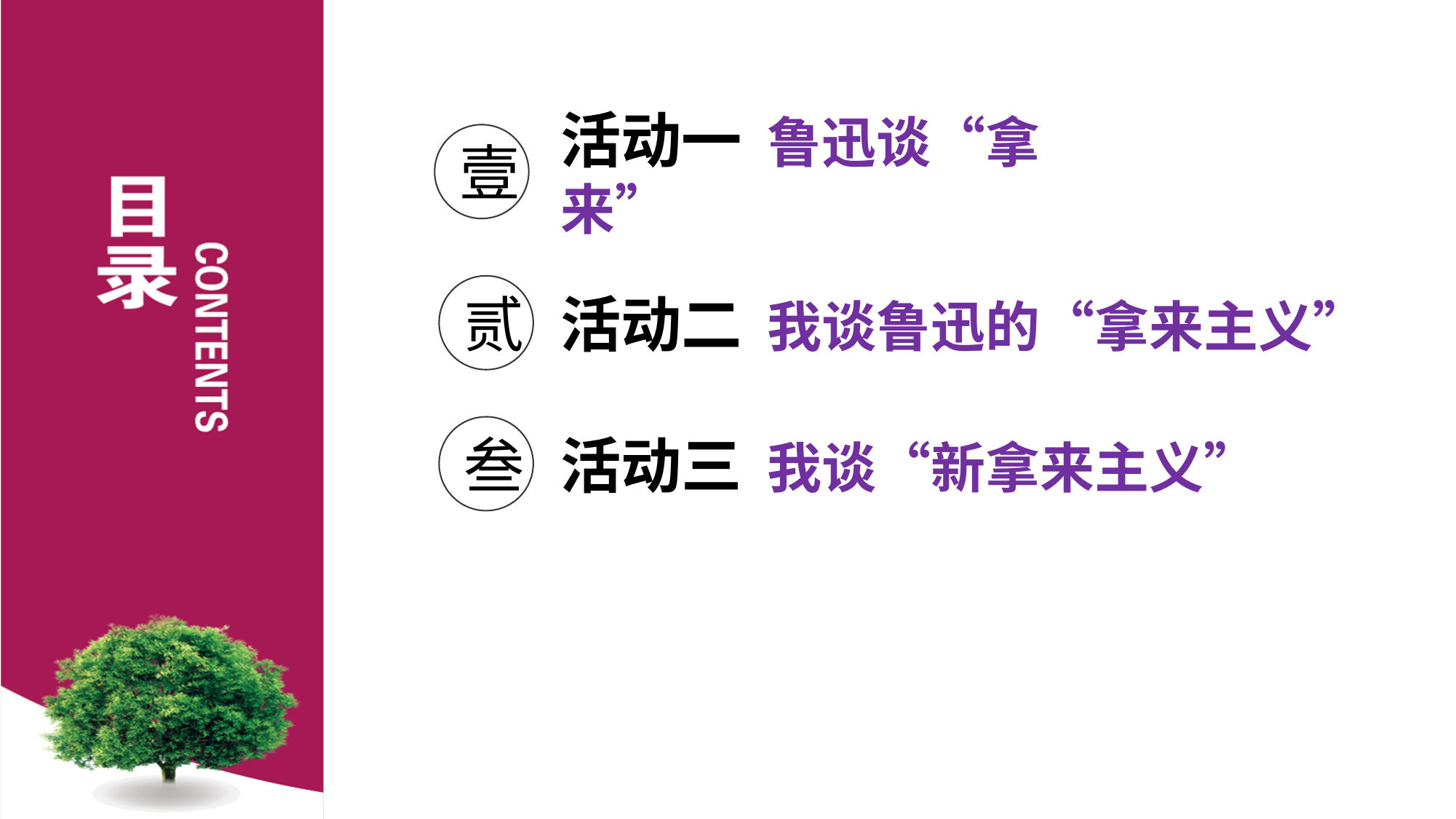

壹
活动一  鲁迅谈“拿来”
贰
活动二  我谈鲁迅的“拿来主义”
叁
活动三  我谈“新拿来主义”